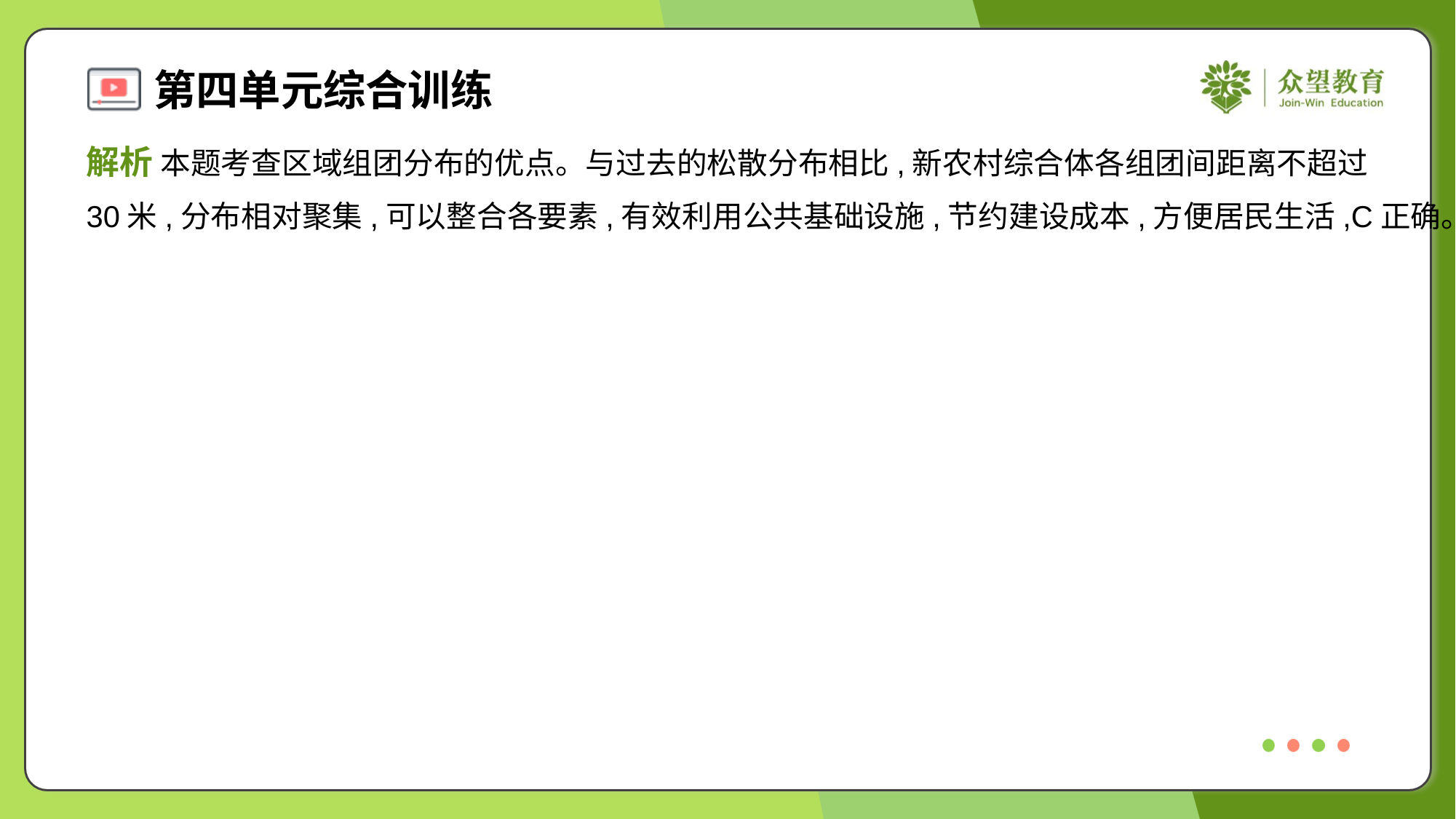

解析 本题考查区域组团分布的优点。与过去的松散分布相比,新农村综合体各组团间距离不超过
30米,分布相对聚集,可以整合各要素,有效利用公共基础设施,节约建设成本,方便居民生活,C正确。